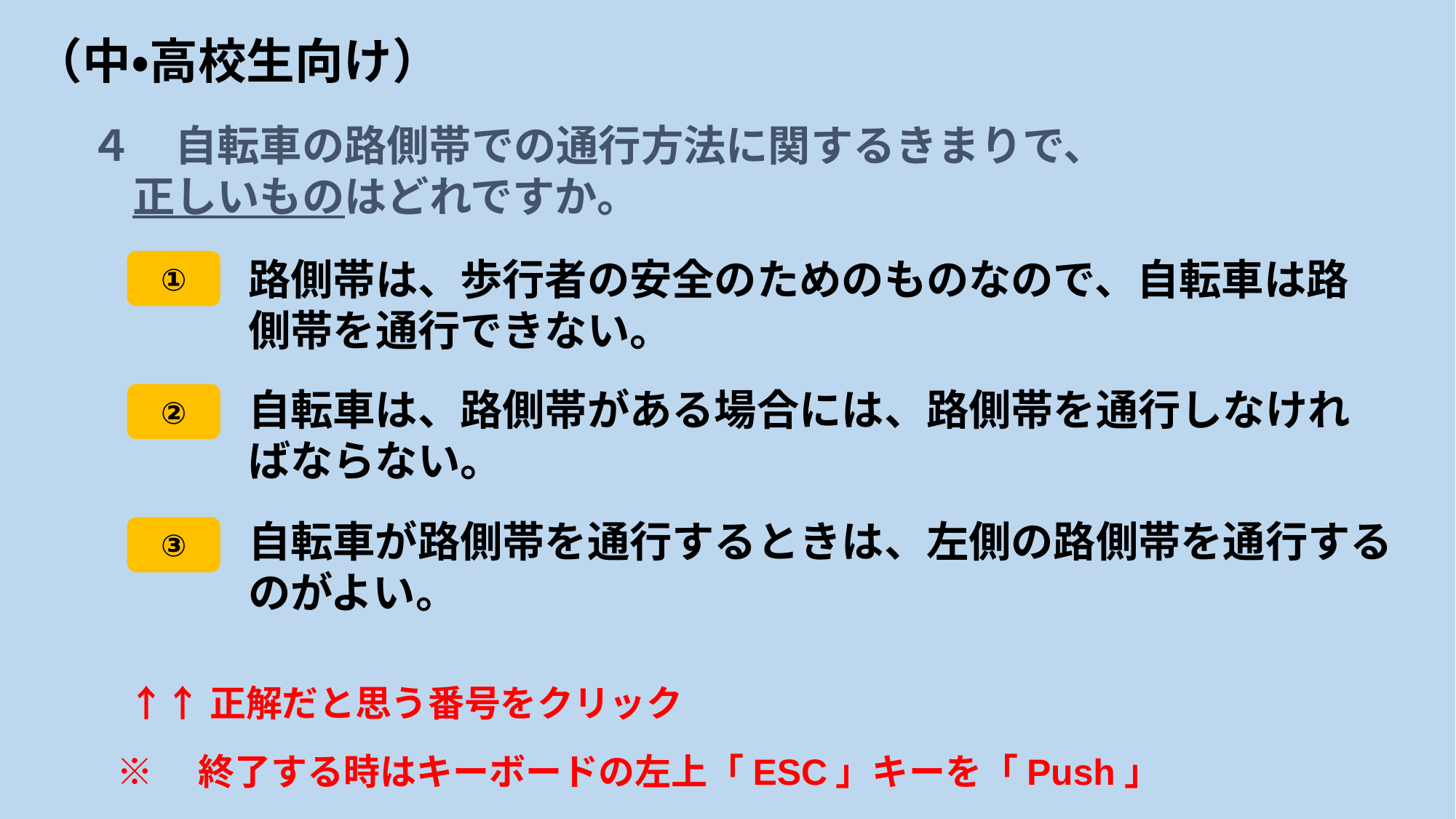

# （中・高校生向け）
４　自転車の路側帯での通行方法に関するきまりで、
　正しいものはどれですか。
路側帯は、歩行者の安全のためのものなので、自転車は路側帯を通行できない。
①
自転車は、路側帯がある場合には、路側帯を通行しなければならない。
②
自転車が路側帯を通行するときは、左側の路側帯を通行するのがよい。
③
↑↑正解だと思う番号をクリック
※　終了する時はキーボードの左上「ESC」キーを「Push」